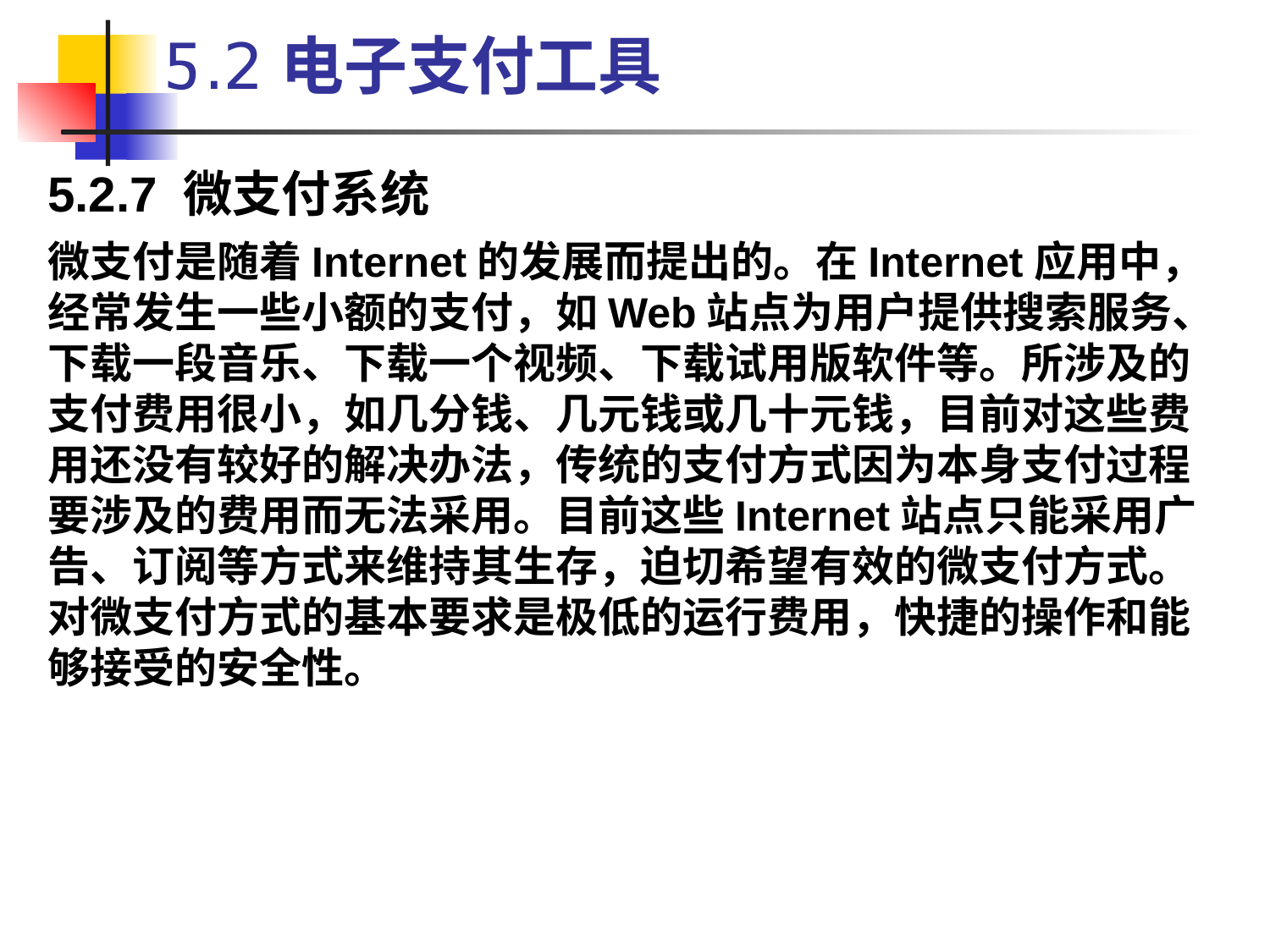

5.2电子支付工具

5.2.7 微支付系统
微支付是随着Internet的发展而提出的。在Internet应用中，经常发生一些小额的支付，如Web站点为用户提供搜索服务、下载一段音乐、下载一个视频、下载试用版软件等。所涉及的支付费用很小，如几分钱、几元钱或几十元钱，目前对这些费用还没有较好的解决办法，传统的支付方式因为本身支付过程要涉及的费用而无法采用。目前这些Internet站点只能采用广告、订阅等方式来维持其生存，迫切希望有效的微支付方式。对微支付方式的基本要求是极低的运行费用，快捷的操作和能够接受的安全性。